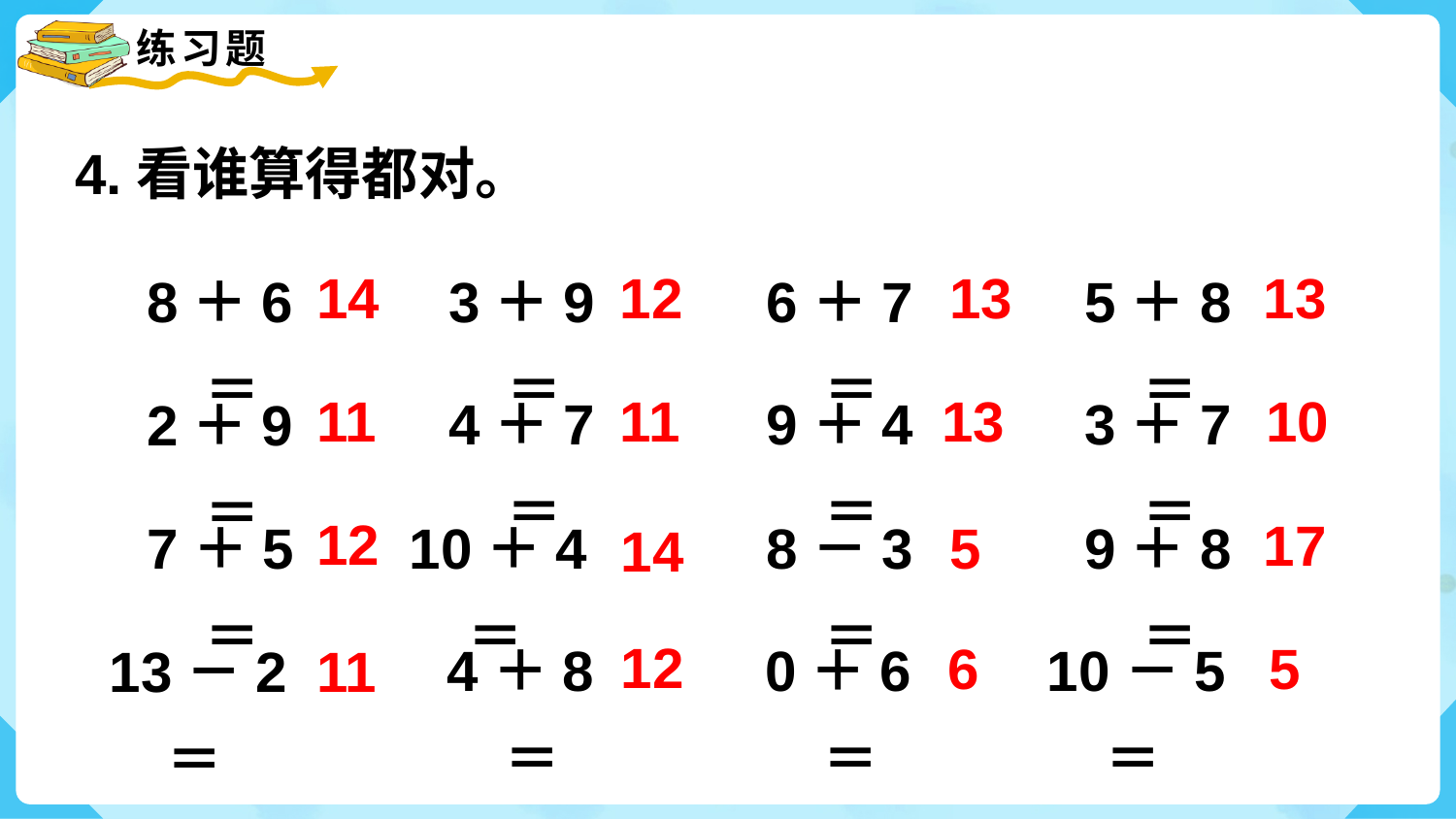

4.看谁算得都对。
14
12
13
13
8＋6＝
3＋9＝
6＋7＝
5＋8＝
11
13
10
11
4＋7＝
9＋4＝
3＋7＝
2＋9＝
12
17
7＋5＝
10＋4＝
8－3＝
5
9＋8＝
14
12
6
5
4＋8＝
0＋6＝
10－5＝
11
13－2＝